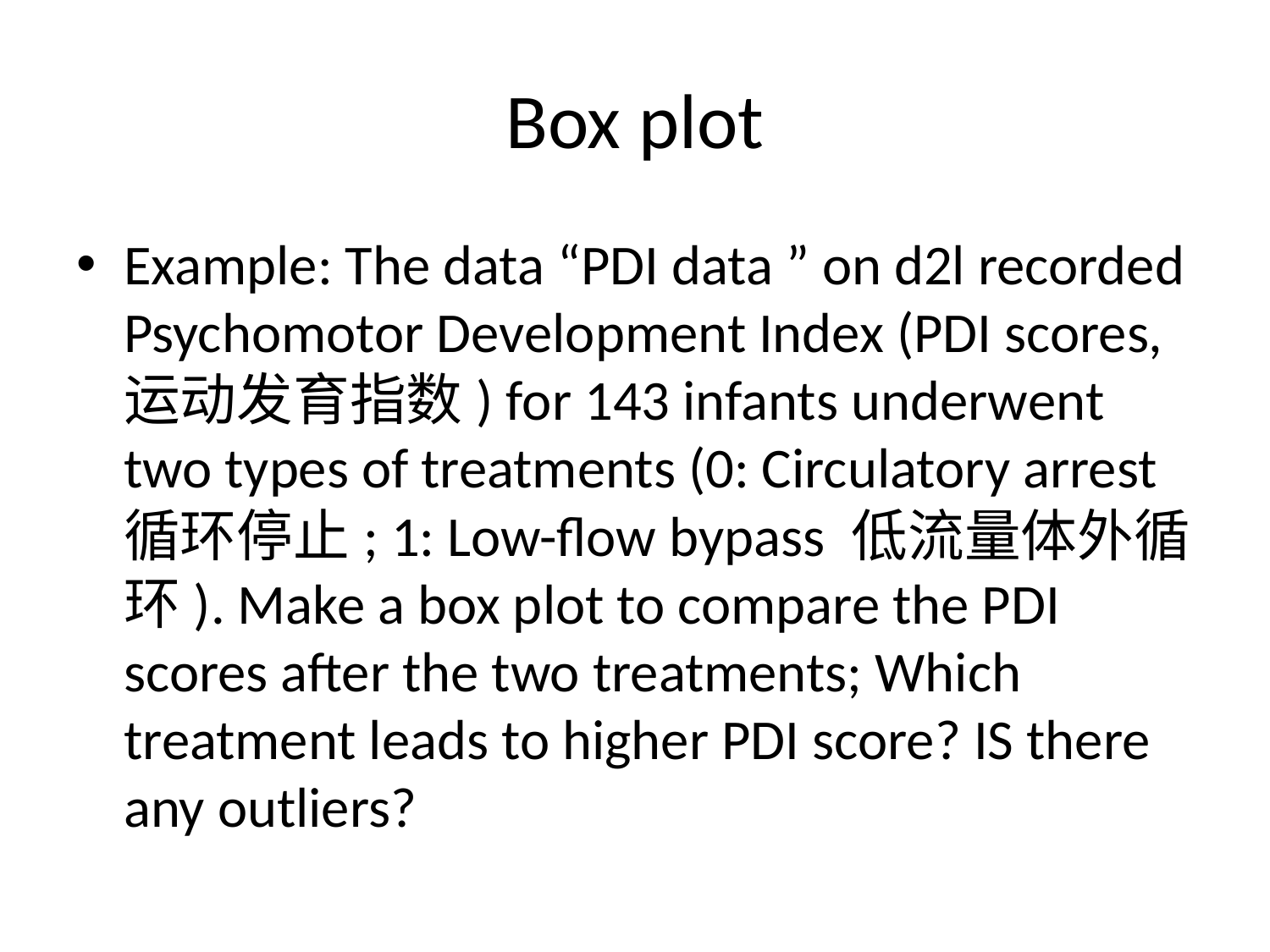

# Box plot
Example: The data “PDI data ” on d2l recorded Psychomotor Development Index (PDI scores,运动发育指数) for 143 infants underwent two types of treatments (0: Circulatory arrest 循环停止; 1: Low-flow bypass 低流量体外循环). Make a box plot to compare the PDI scores after the two treatments; Which treatment leads to higher PDI score? IS there any outliers?